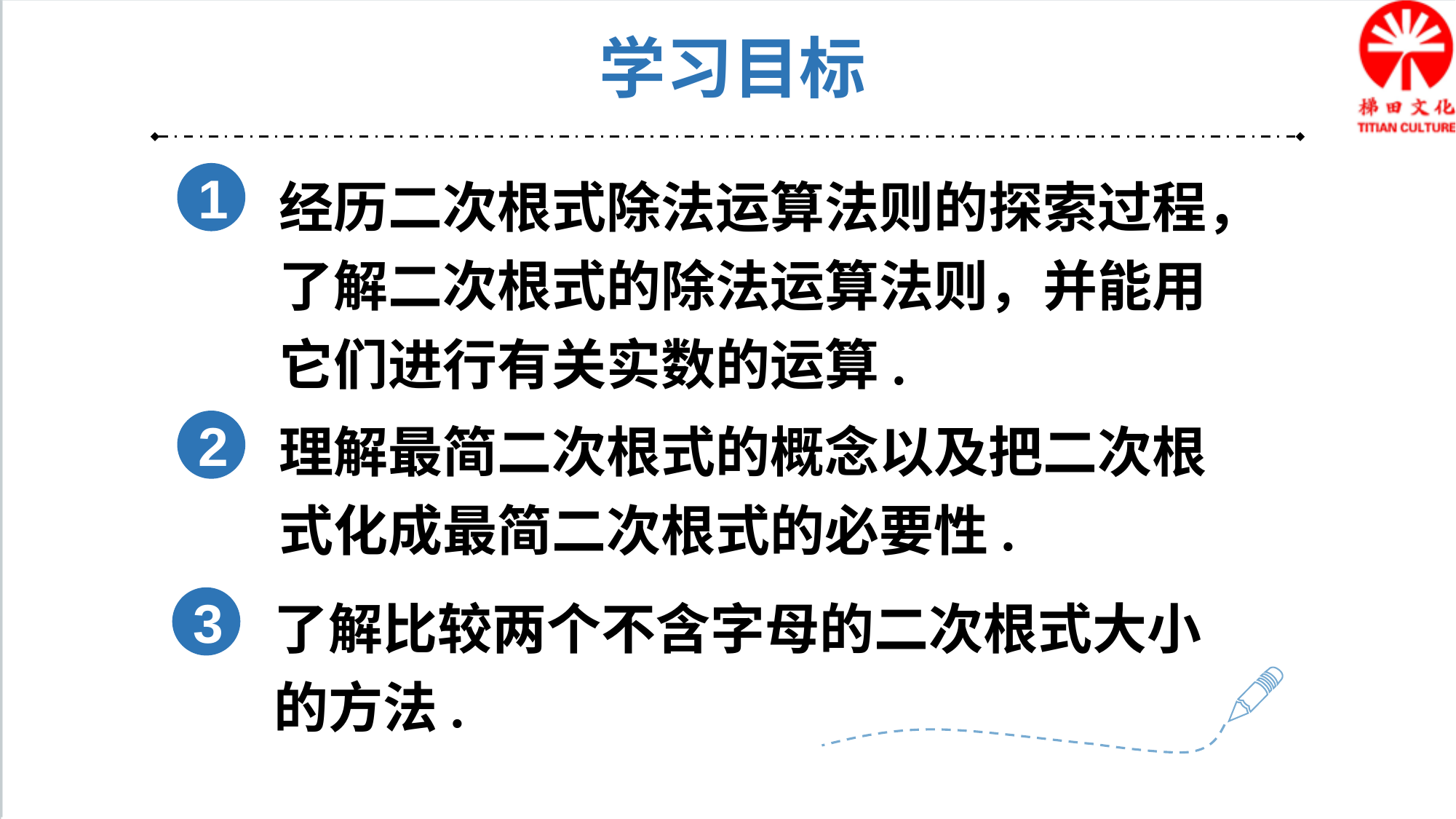

学习目标
经历二次根式除法运算法则的探索过程，了解二次根式的除法运算法则，并能用它们进行有关实数的运算.
1
理解最简二次根式的概念以及把二次根式化成最简二次根式的必要性.
2
了解比较两个不含字母的二次根式大小的方法.
3